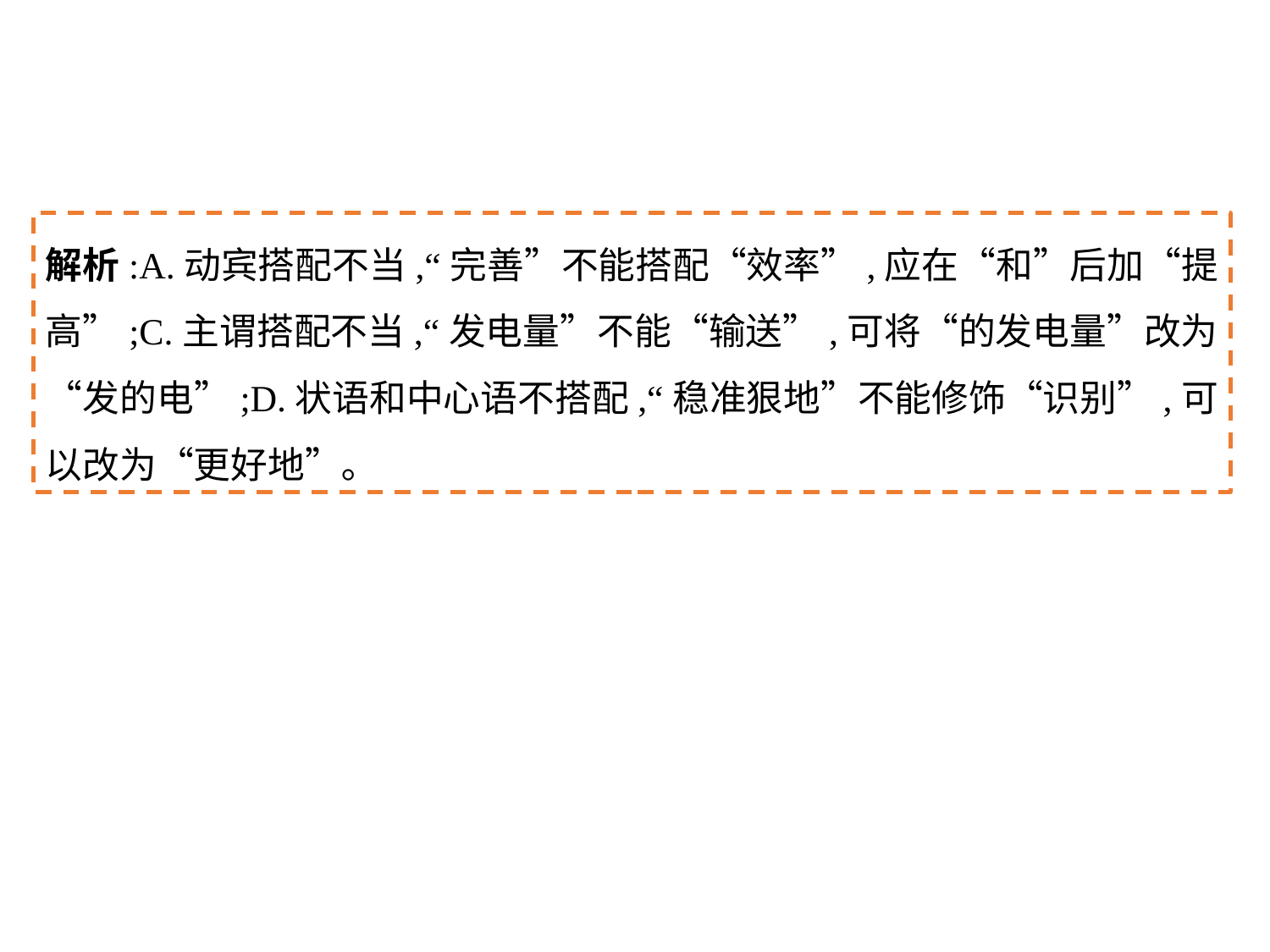

解析:A.动宾搭配不当,“完善”不能搭配“效率”,应在“和”后加“提高”;C.主谓搭配不当,“发电量”不能“输送”,可将“的发电量”改为“发的电”;D.状语和中心语不搭配,“稳准狠地”不能修饰“识别”,可以改为“更好地”｡